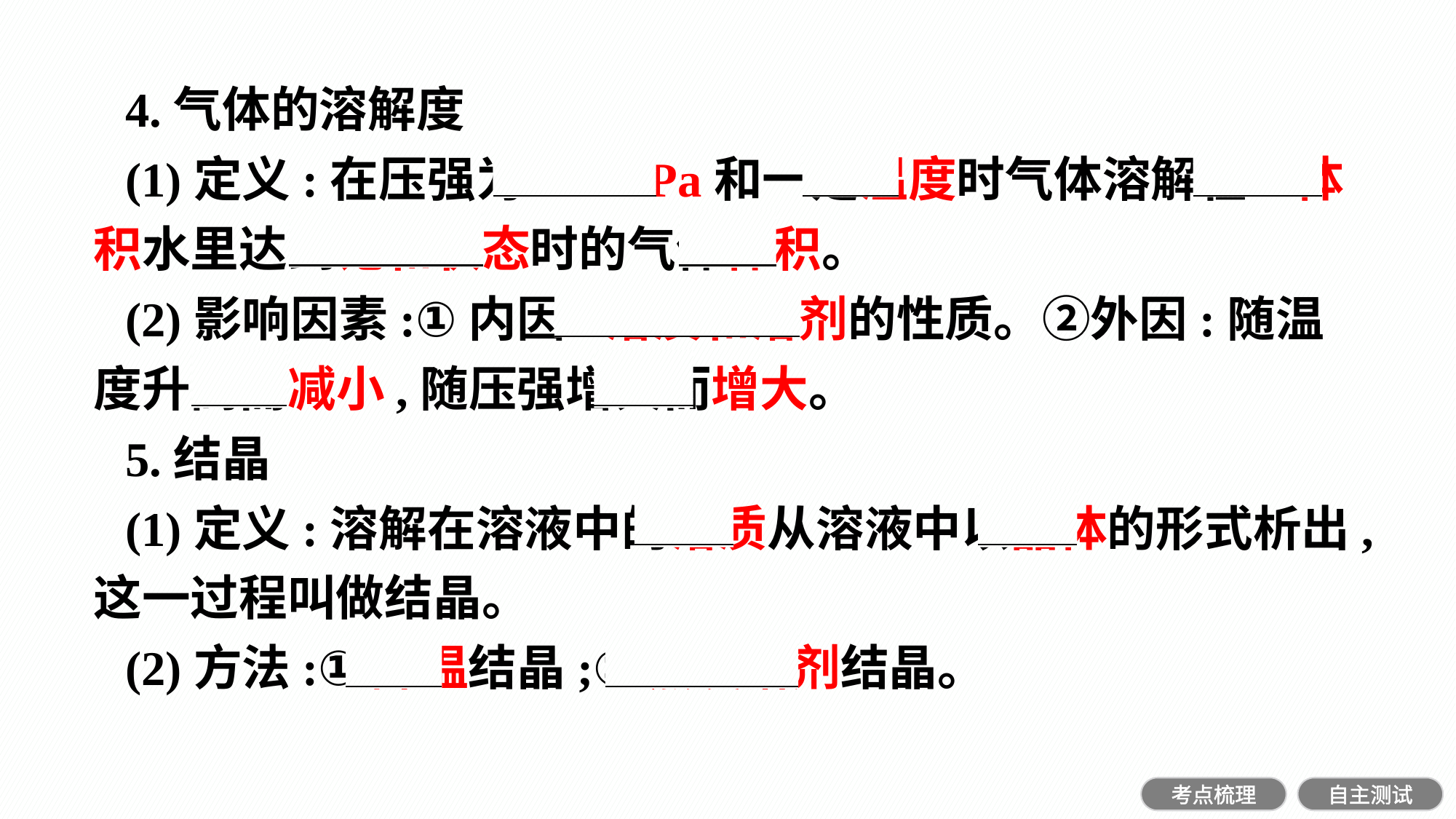

4.气体的溶解度
(1)定义:在压强为101 kPa和一定温度时气体溶解在1体积水里达到饱和状态时的气体体积。
(2)影响因素:①内因:溶质和溶剂的性质。②外因:随温度升高而减小,随压强增大而增大。
5.结晶
(1)定义:溶解在溶液中的溶质从溶液中以晶体的形式析出,这一过程叫做结晶。
(2)方法:①降温结晶;②蒸发溶剂结晶。